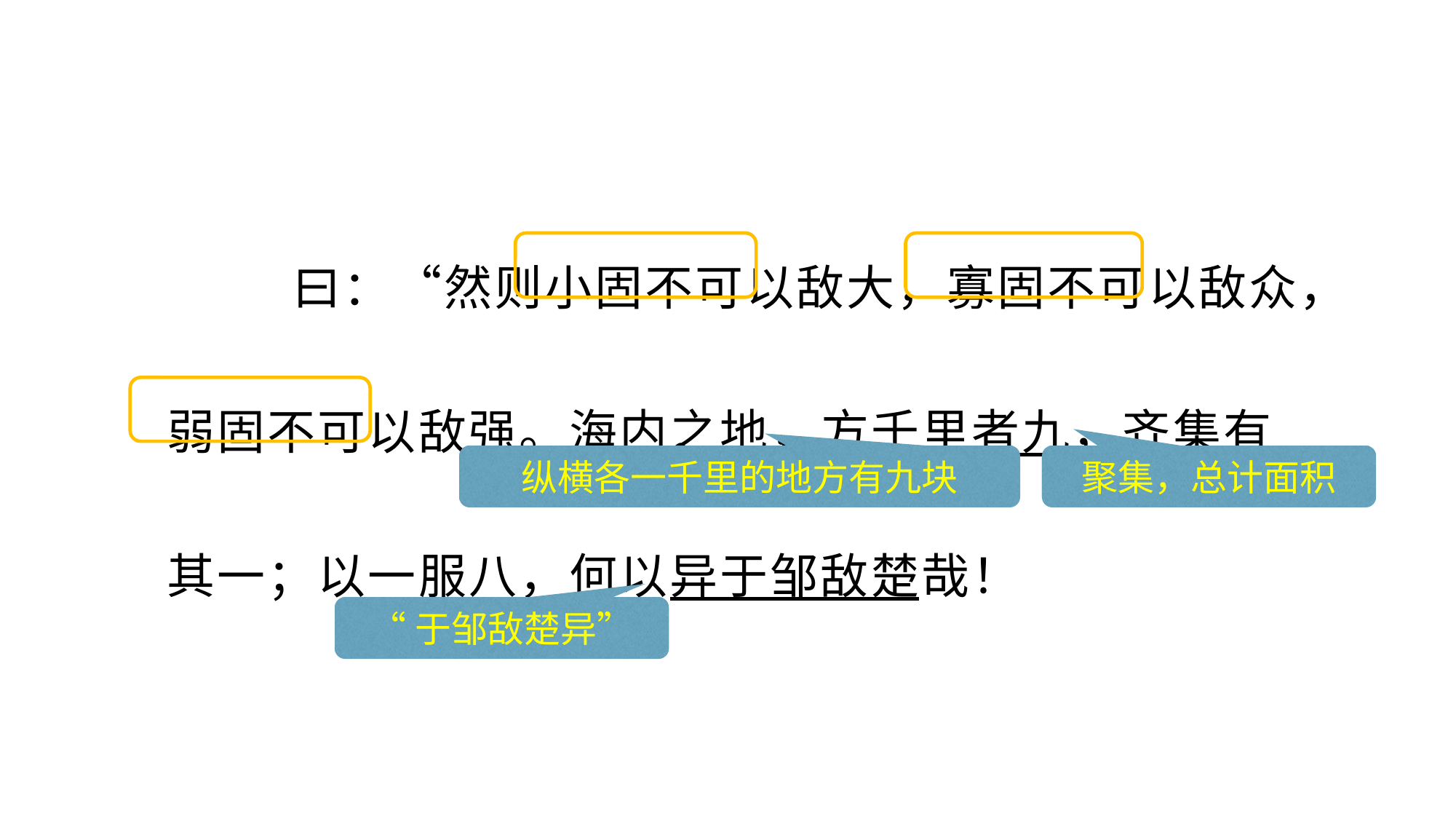

曰：“然则小固不可以敌大，寡固不可以敌众，弱固不可以敌强。海内之地，方千里者九，齐集有其一；以一服八，何以异于邹敌楚哉！

纵横各一千里的地方有九块
聚集，总计面积
“于邹敌楚异”